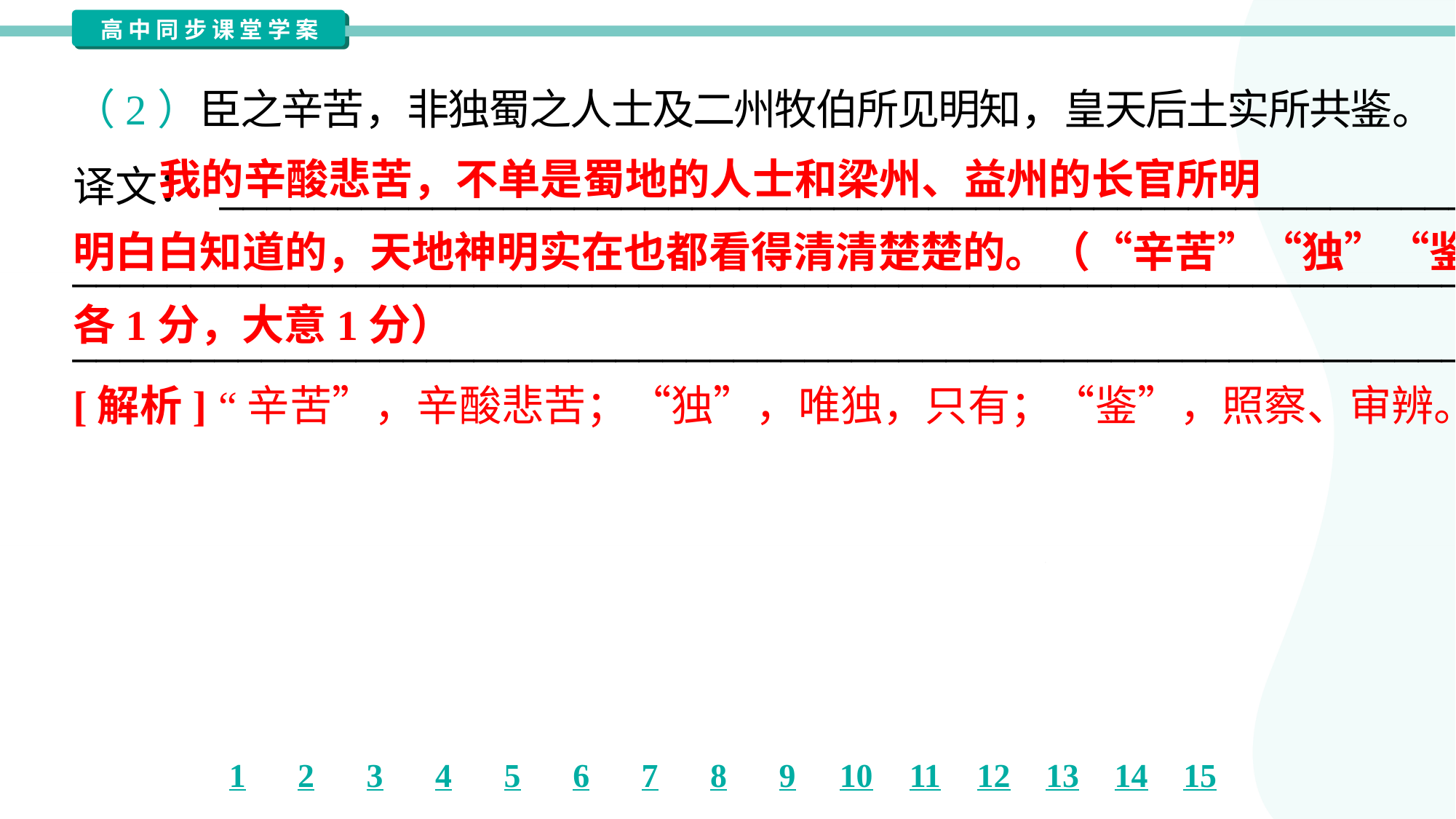

（2）臣之辛苦，非独蜀之人士及二州牧伯所见明知，皇天后土实所共鉴。
译文： ______________________________________________________
_____________________________________________________________
_____________________________________________________________
        我的辛酸悲苦，不单是蜀地的人士和梁州、益州的长官所明
明白白知道的，天地神明实在也都看得清清楚楚的。（“辛苦”“独”“鉴”
各1分，大意1分）
[解析] “辛苦”，辛酸悲苦；“独”，唯独，只有；“鉴”，照察、审辨。